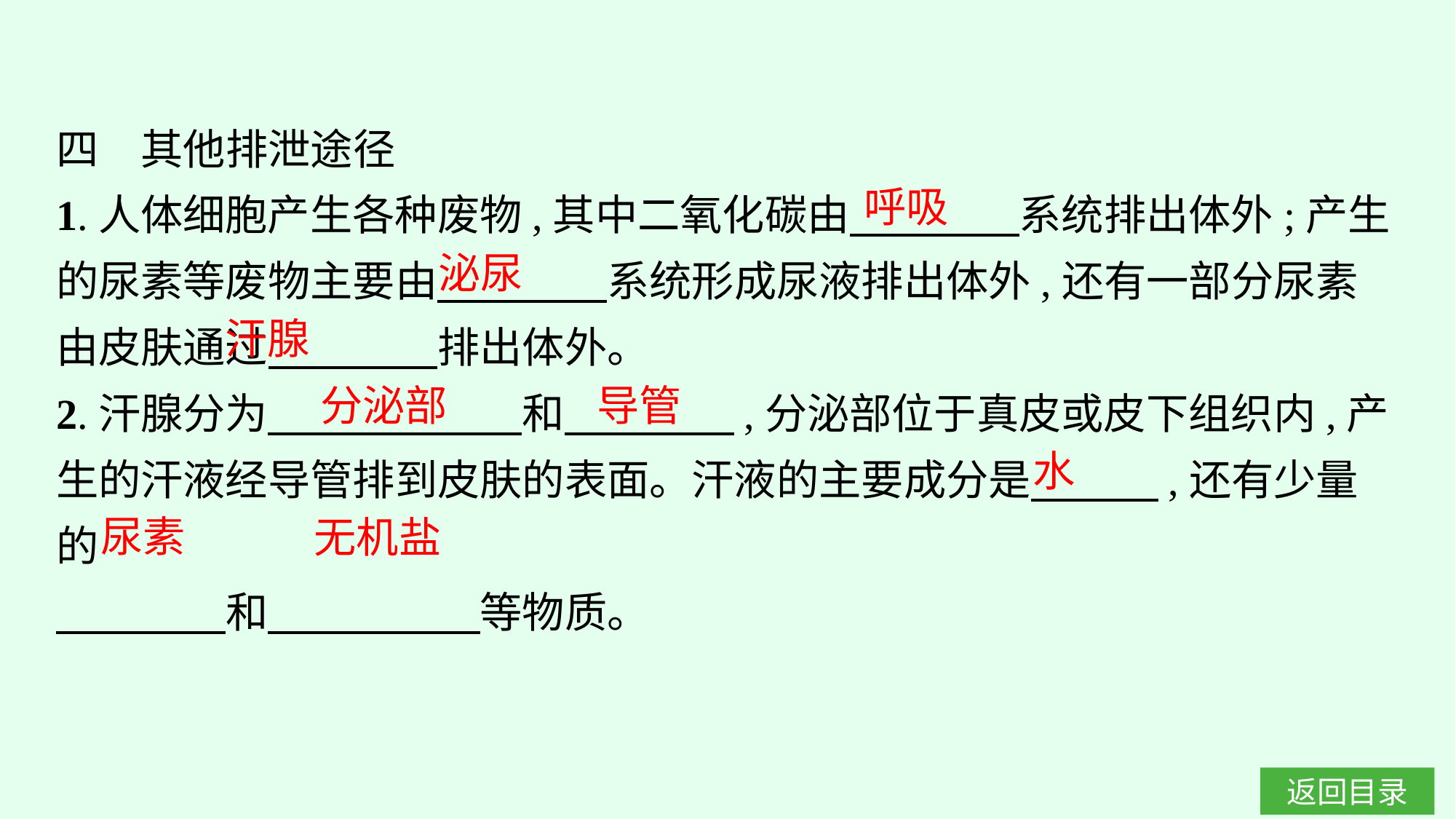

四　其他排泄途径
1.人体细胞产生各种废物,其中二氧化碳由　　　　系统排出体外;产生的尿素等废物主要由　　　　系统形成尿液排出体外,还有一部分尿素由皮肤通过　　　　排出体外。
2.汗腺分为　　　　　　和　　　　,分泌部位于真皮或皮下组织内,产生的汗液经导管排到皮肤的表面。汗液的主要成分是　　　,还有少量的
　　　　和　　　　　等物质。
呼吸
泌尿
汗腺
分泌部
导管
水
尿素
无机盐